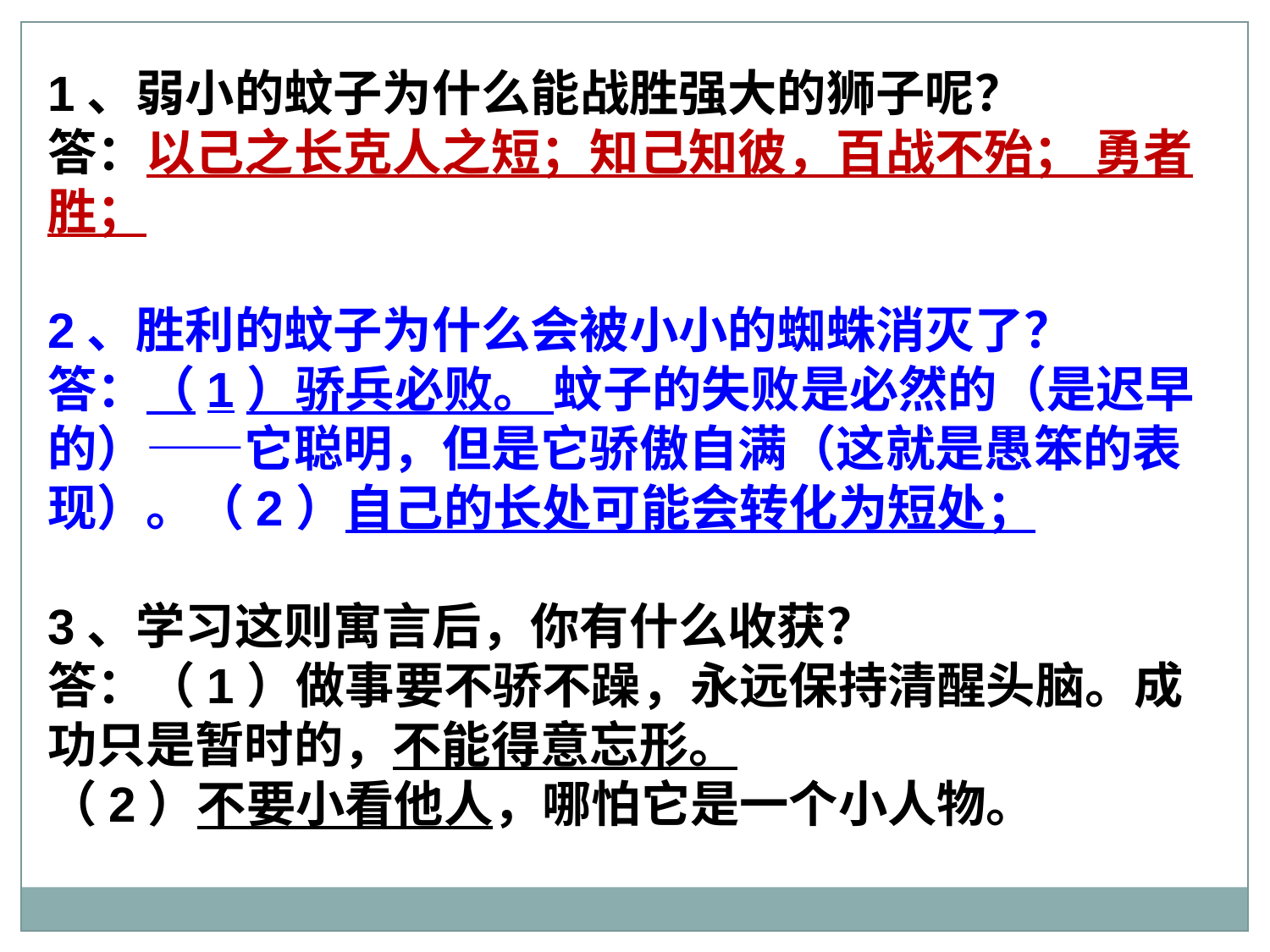

1、弱小的蚊子为什么能战胜强大的狮子呢？
答：以己之长克人之短；知己知彼，百战不殆； 勇者胜；

2、胜利的蚊子为什么会被小小的蜘蛛消灭了？
答：（1）骄兵必败。 蚊子的失败是必然的（是迟早的）——它聪明，但是它骄傲自满（这就是愚笨的表现）。（2）自己的长处可能会转化为短处；

3、学习这则寓言后，你有什么收获？
答：（1）做事要不骄不躁，永远保持清醒头脑。成功只是暂时的，不能得意忘形。
（2）不要小看他人，哪怕它是一个小人物。